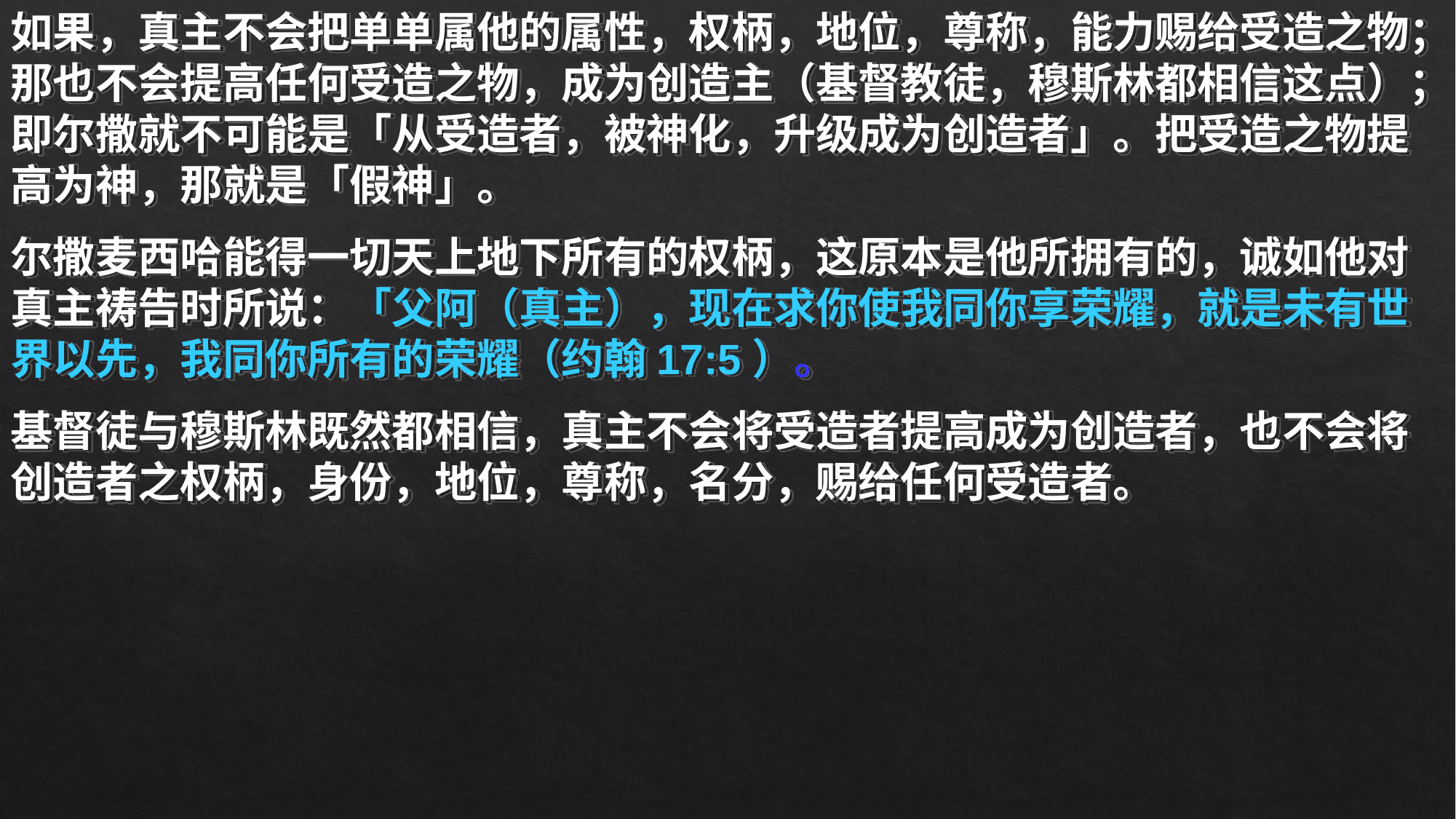

如果，真主不会把单单属他的属性，权柄，地位，尊称，能力赐给受造之物；那也不会提高任何受造之物，成为创造主（基督教徒，穆斯林都相信这点）；即尔撒就不可能是「从受造者，被神化，升级成为创造者」。把受造之物提高为神，那就是「假神」。
尔撒麦西哈能得一切天上地下所有的权柄，这原本是他所拥有的，诚如他对真主祷告时所说：「父阿（真主），现在求你使我同你享荣耀，就是未有世界以先，我同你所有的荣耀（约翰17:5）。
基督徒与穆斯林既然都相信，真主不会将受造者提高成为创造者，也不会将创造者之权柄，身份，地位，尊称，名分，赐给任何受造者。